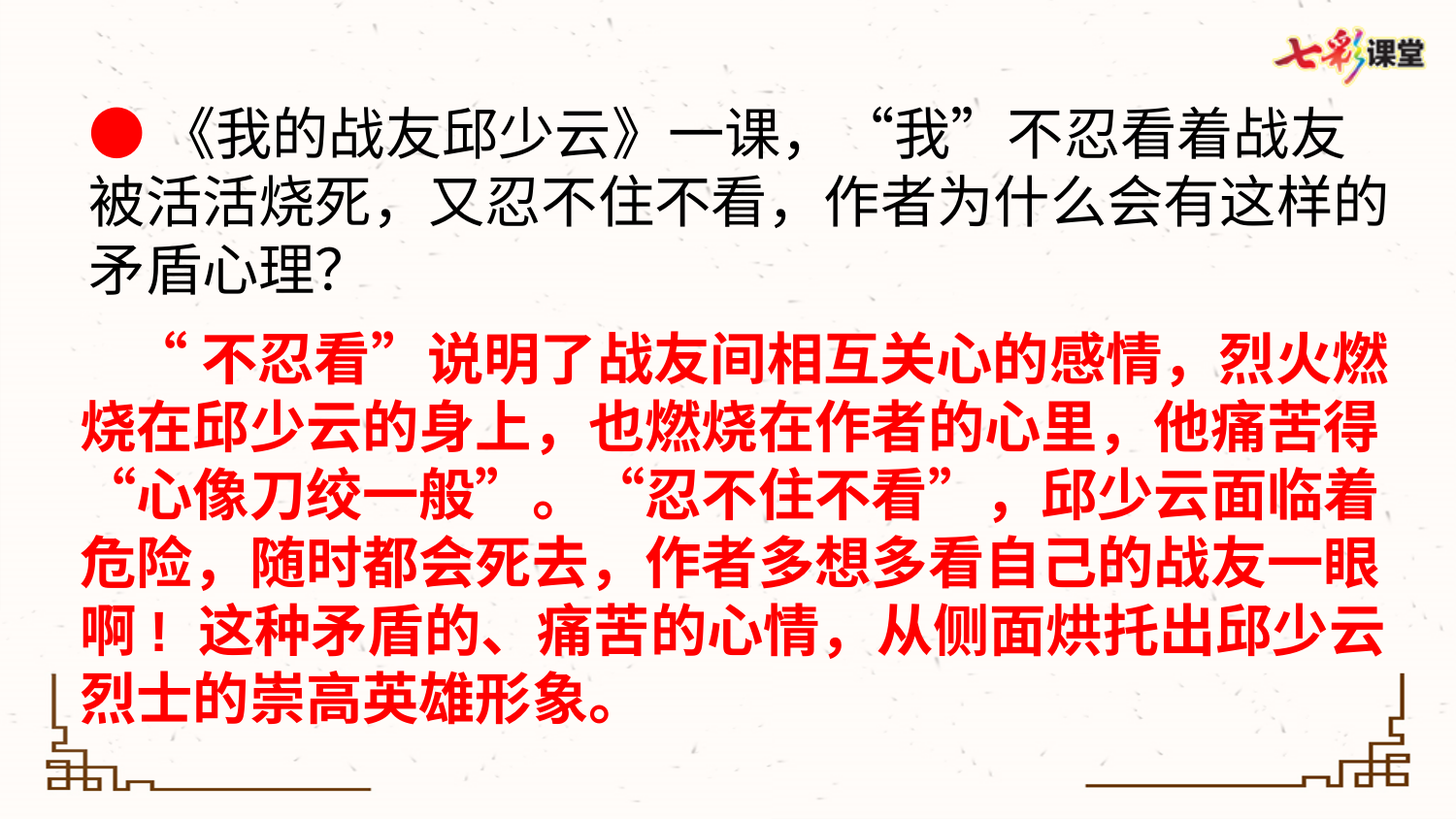

●《我的战友邱少云》一课，“我”不忍看着战友被活活烧死，又忍不住不看，作者为什么会有这样的矛盾心理？
    “不忍看”说明了战友间相互关心的感情，烈火燃烧在邱少云的身上，也燃烧在作者的心里，他痛苦得“心像刀绞一般”。“忍不住不看”，邱少云面临着危险，随时都会死去，作者多想多看自己的战友一眼啊! 这种矛盾的、痛苦的心情，从侧面烘托出邱少云烈士的崇高英雄形象。